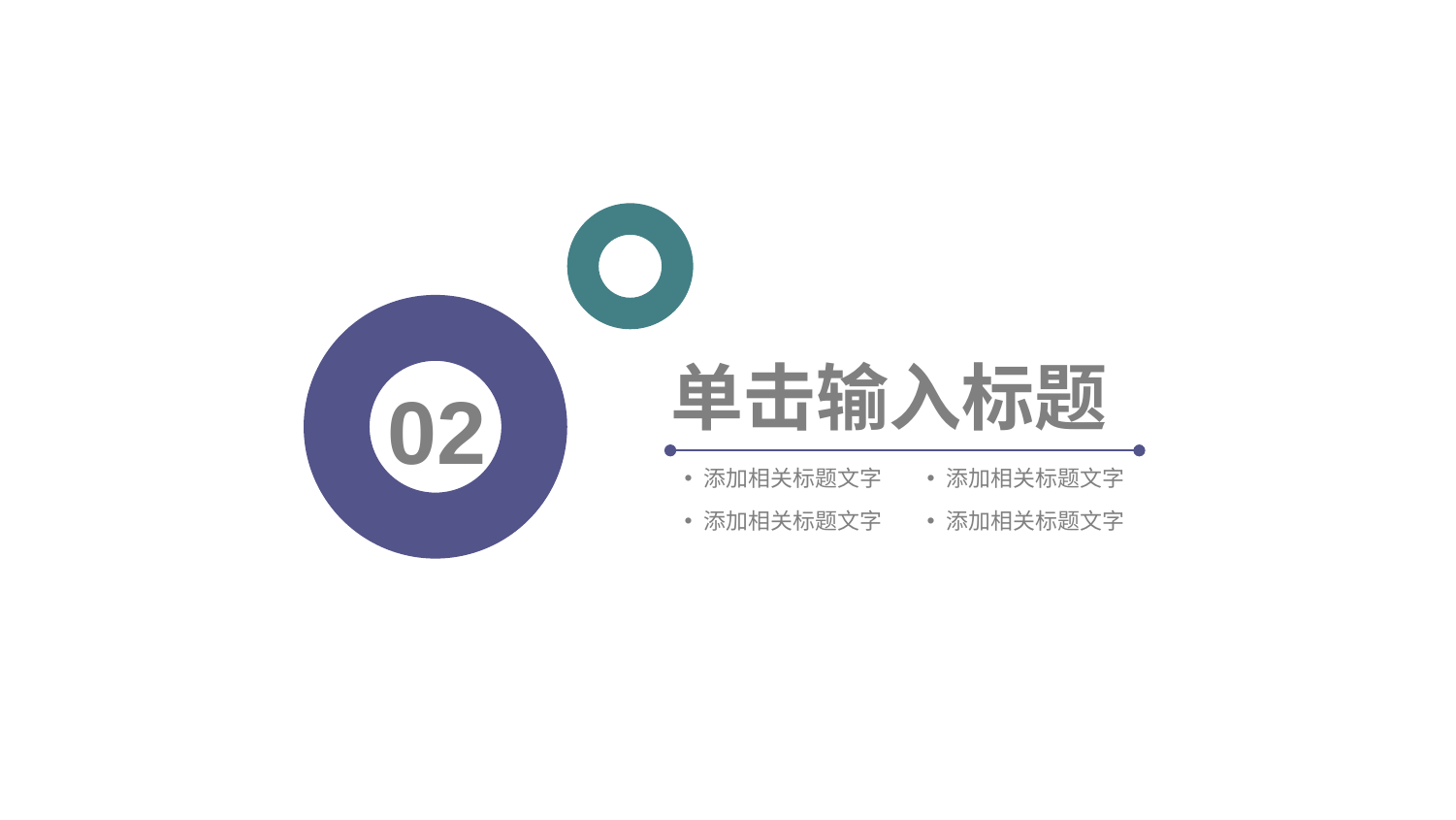

单击输入标题
02
添加相关标题文字
添加相关标题文字
添加相关标题文字
添加相关标题文字